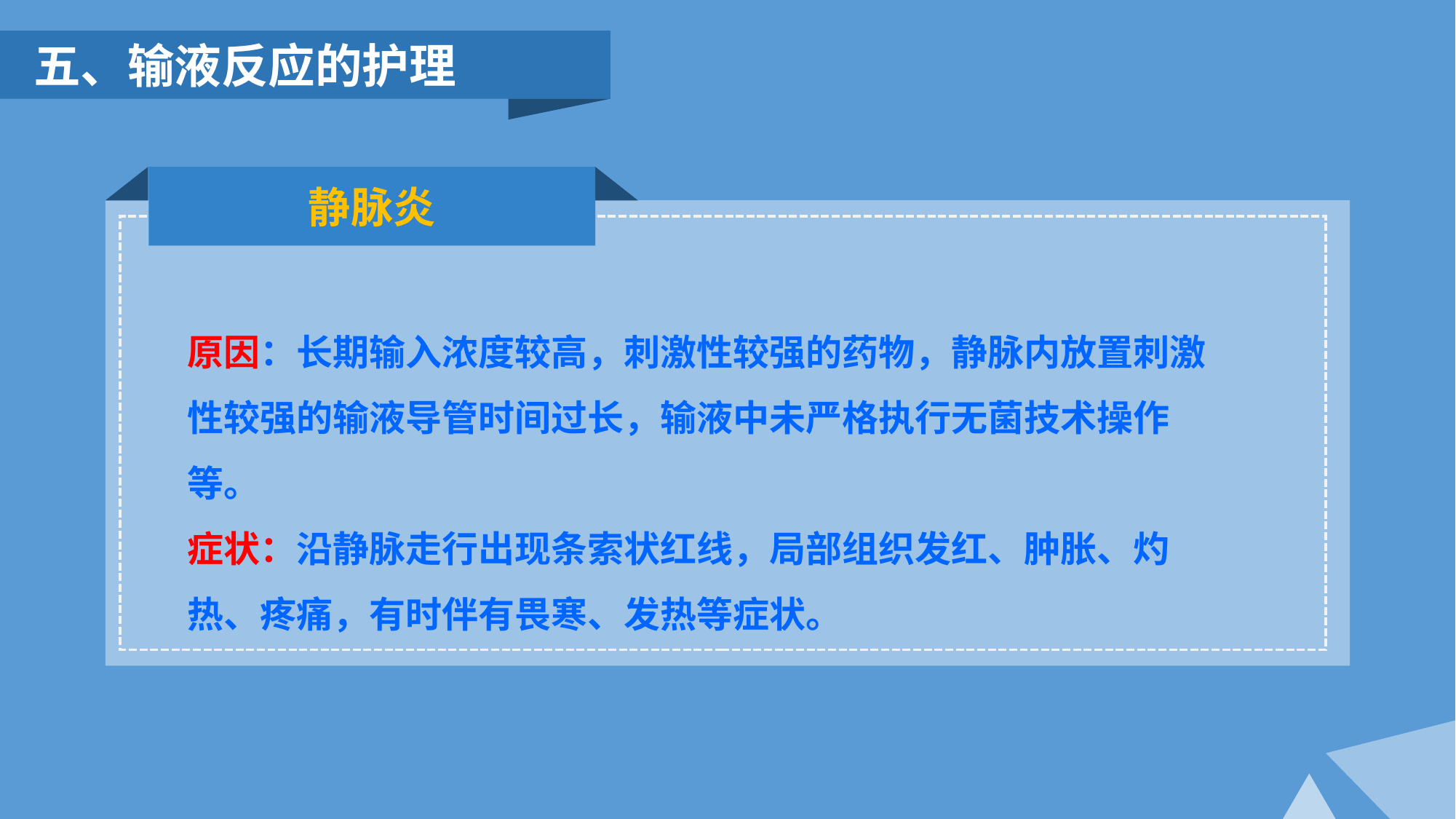

五、输液反应的护理

静脉炎

原因：长期输入浓度较高，刺激性较强的药物，静脉内放置刺激性较强的输液导管时间过长，输液中未严格执行无菌技术操作等。
症状：沿静脉走行出现条索状红线，局部组织发红、肿胀、灼热、疼痛，有时伴有畏寒、发热等症状。